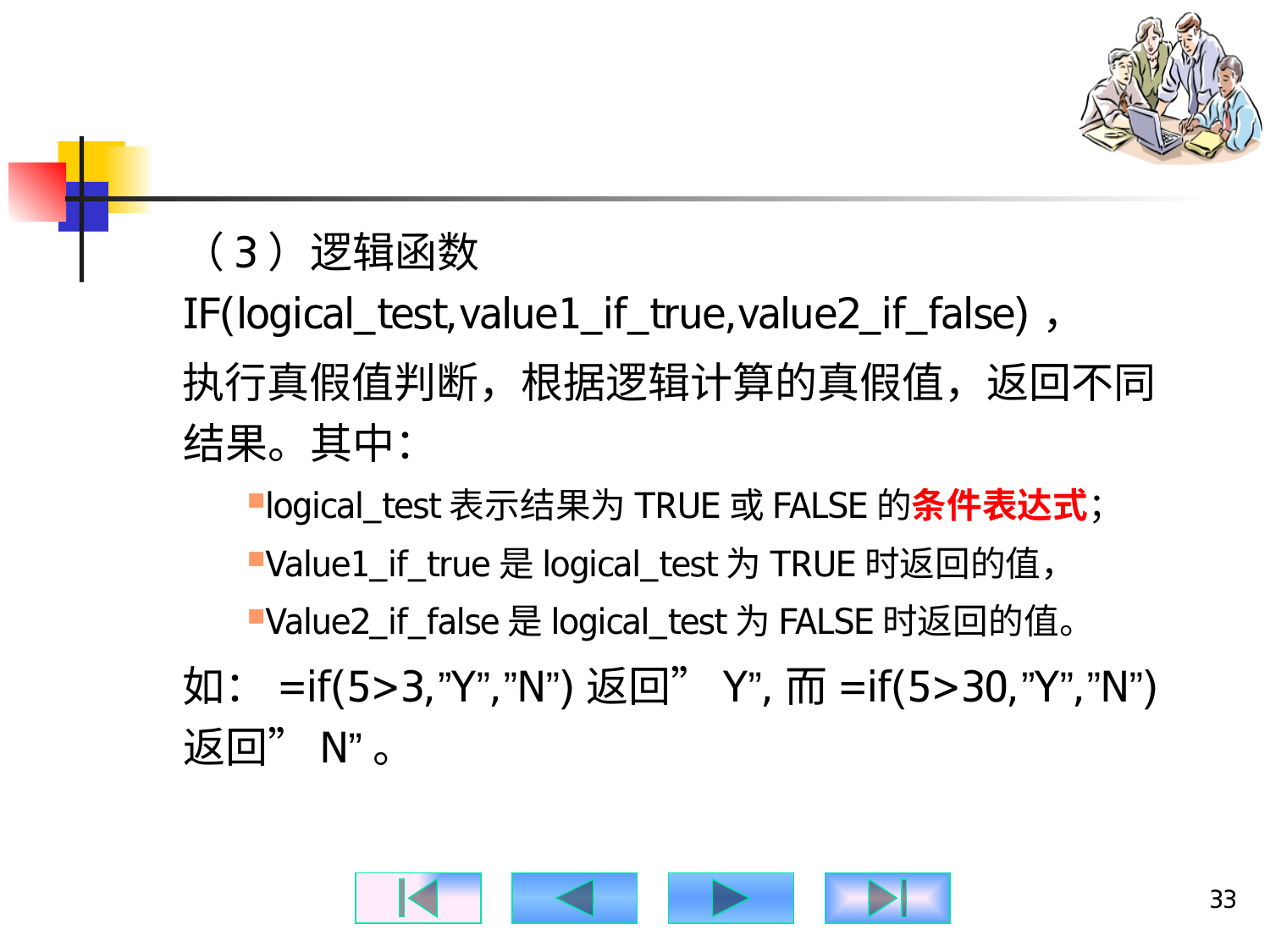

#
（3）逻辑函数IF(logical_test,value1_if_true,value2_if_false)，
执行真假值判断，根据逻辑计算的真假值，返回不同结果。其中：
logical_test表示结果为TRUE或FALSE的条件表达式；
Value1_if_true是logical_test为TRUE时返回的值，
Value2_if_false是logical_test为FALSE时返回的值。
如：=if(5>3,”Y”,”N”)返回”Y”,而=if(5>30,”Y”,”N”)返回”N”。
33